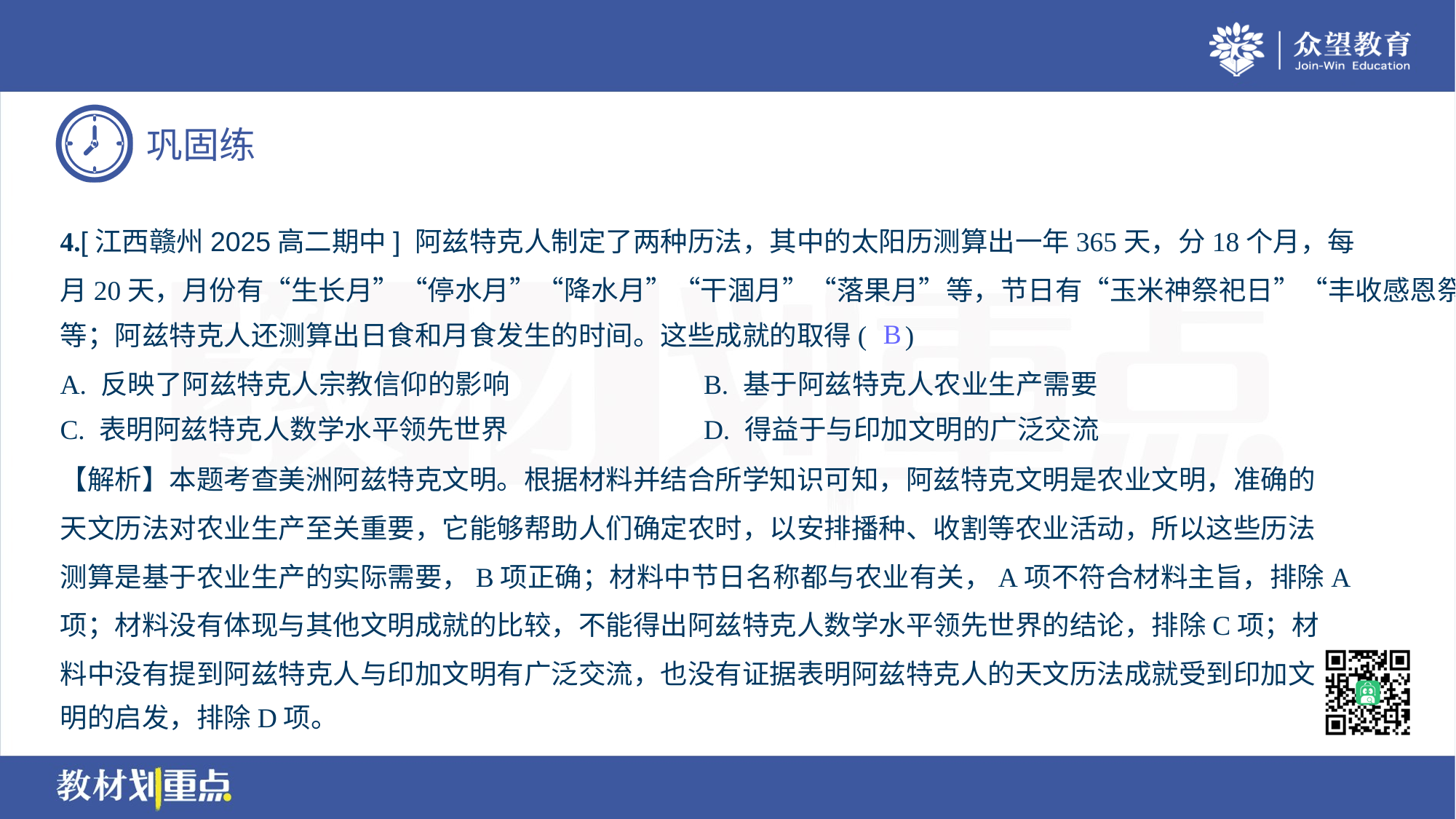

4.[江西赣州2025高二期中] 阿兹特克人制定了两种历法，其中的太阳历测算出一年365天，分18个月，每
月20天，月份有“生长月”“停水月”“降水月”“干涸月”“落果月”等，节日有“玉米神祭祀日”“丰收感恩祭祀日”
等；阿兹特克人还测算出日食和月食发生的时间。这些成就的取得(     )
B
A. 反映了阿兹特克人宗教信仰的影响	B. 基于阿兹特克人农业生产需要
C. 表明阿兹特克人数学水平领先世界	D. 得益于与印加文明的广泛交流
【解析】本题考查美洲阿兹特克文明。根据材料并结合所学知识可知，阿兹特克文明是农业文明，准确的
天文历法对农业生产至关重要，它能够帮助人们确定农时，以安排播种、收割等农业活动，所以这些历法
测算是基于农业生产的实际需要，B项正确；材料中节日名称都与农业有关，A项不符合材料主旨，排除A
项；材料没有体现与其他文明成就的比较，不能得出阿兹特克人数学水平领先世界的结论，排除C项；材
料中没有提到阿兹特克人与印加文明有广泛交流，也没有证据表明阿兹特克人的天文历法成就受到印加文
明的启发，排除D项。